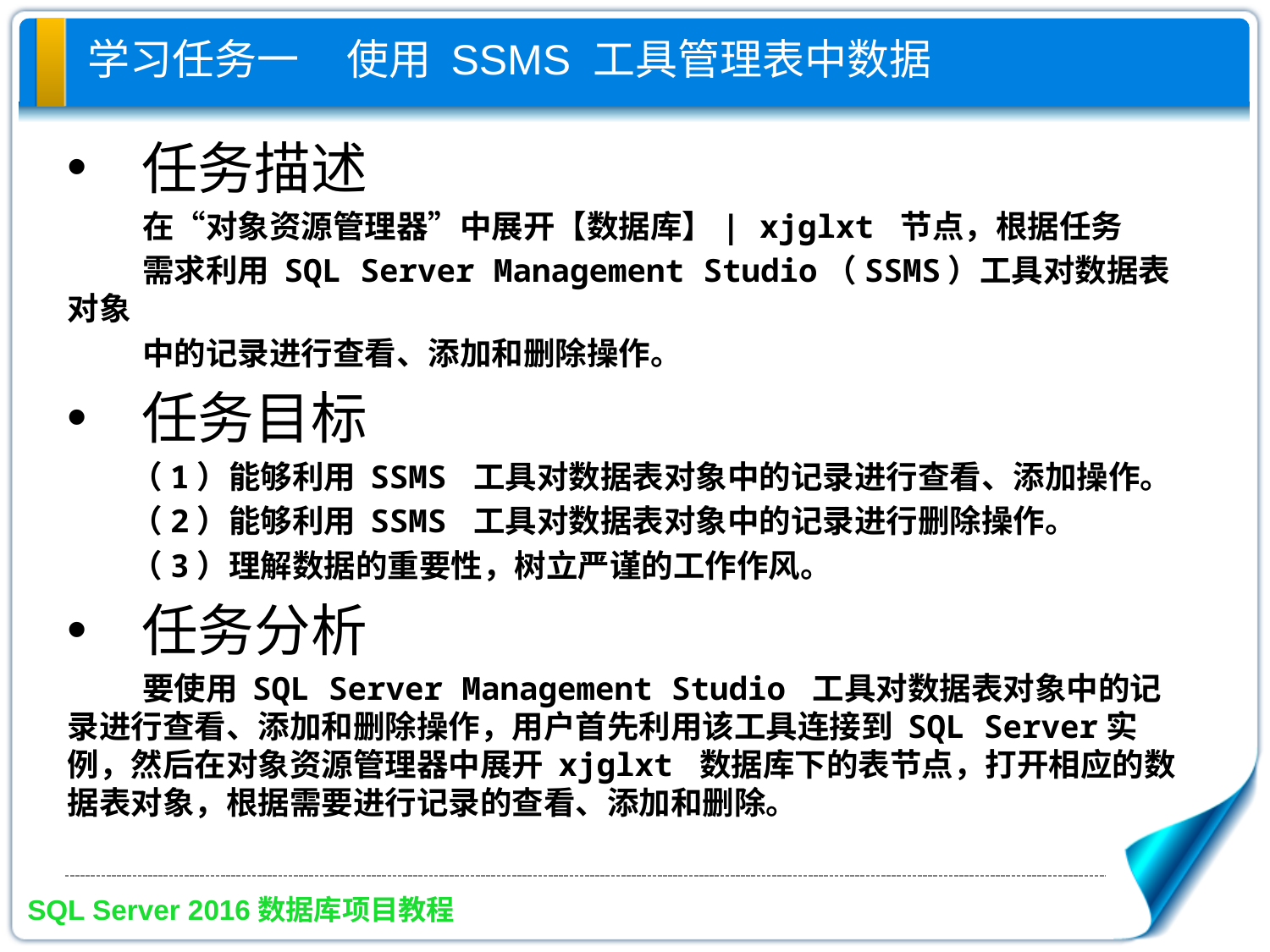

# 学习任务一     使用 SSMS 工具管理表中数据
任务描述
在“对象资源管理器”中展开【数据库】| xjglxt 节点，根据任务
需求利用 SQL Server Management Studio（SSMS）工具对数据表对象
中的记录进行查看、添加和删除操作。
任务目标
（1）能够利用 SSMS 工具对数据表对象中的记录进行查看、添加操作。
（2）能够利用 SSMS 工具对数据表对象中的记录进行删除操作。
（3）理解数据的重要性，树立严谨的工作作风。
任务分析
要使用 SQL Server Management Studio 工具对数据表对象中的记录进行查看、添加和删除操作，用户首先利用该工具连接到 SQL Server实例，然后在对象资源管理器中展开 xjglxt 数据库下的表节点，打开相应的数据表对象，根据需要进行记录的查看、添加和删除。